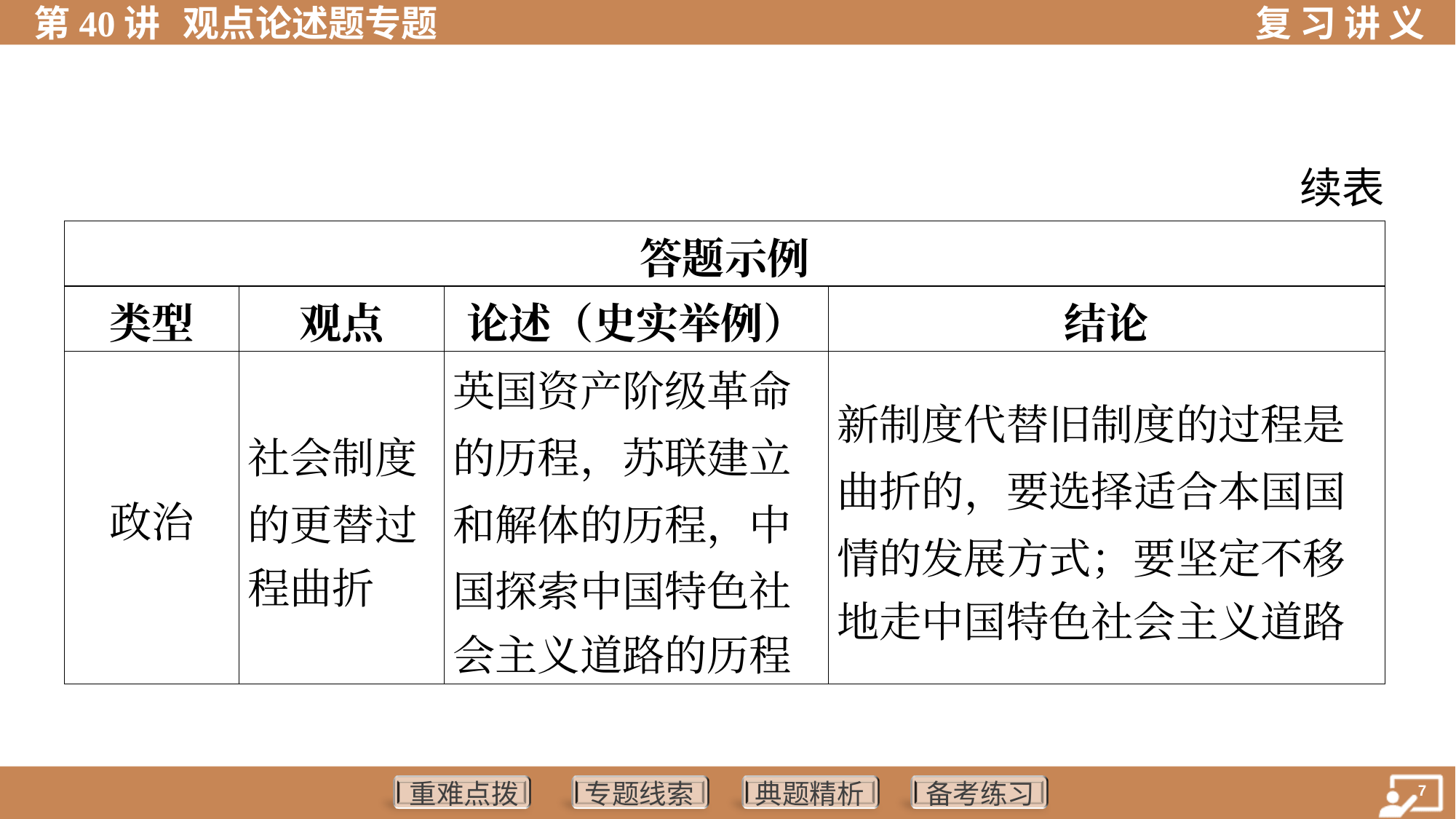

续表
| 答题示例 |  |  |  |
| --- | --- | --- | --- |
| 类型 | 观点 | 论述（史实举例） | 结论 |
| 政治 | 社会制度 的更替过 程曲折 | 英国资产阶级革命 的历程，苏联建立 和解体的历程，中 国探索中国特色社 会主义道路的历程 | 新制度代替旧制度的过程是 曲折的，要选择适合本国国 情的发展方式；要坚定不移 地走中国特色社会主义道路 |